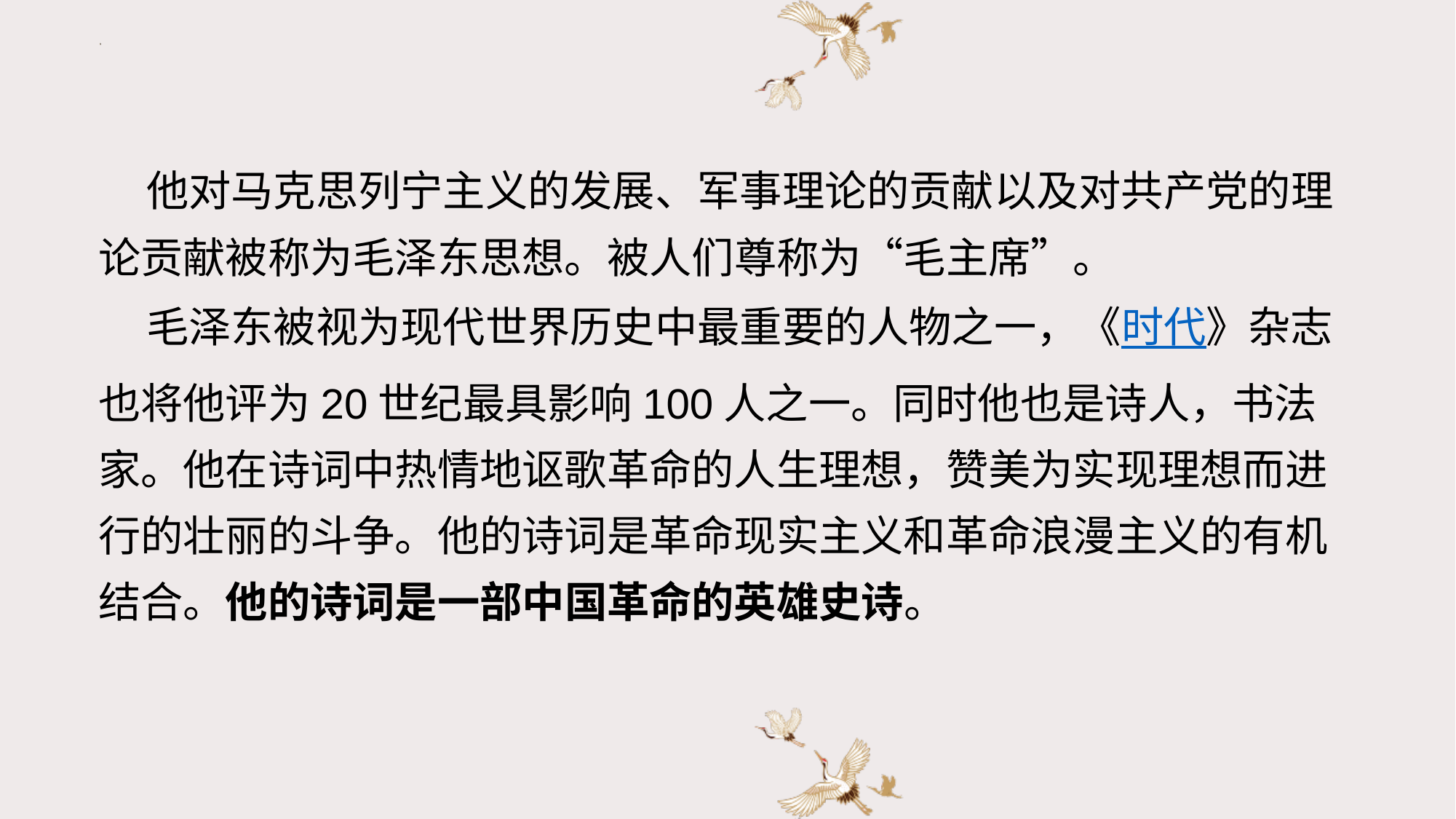

他对马克思列宁主义的发展、军事理论的贡献以及对共产党的理论贡献被称为毛泽东思想。被人们尊称为“毛主席”。
    毛泽东被视为现代世界历史中最重要的人物之一，《时代》杂志也将他评为20世纪最具影响100人之一。同时他也是诗人，书法家。他在诗词中热情地讴歌革命的人生理想，赞美为实现理想而进行的壮丽的斗争。他的诗词是革命现实主义和革命浪漫主义的有机结合。他的诗词是一部中国革命的英雄史诗。